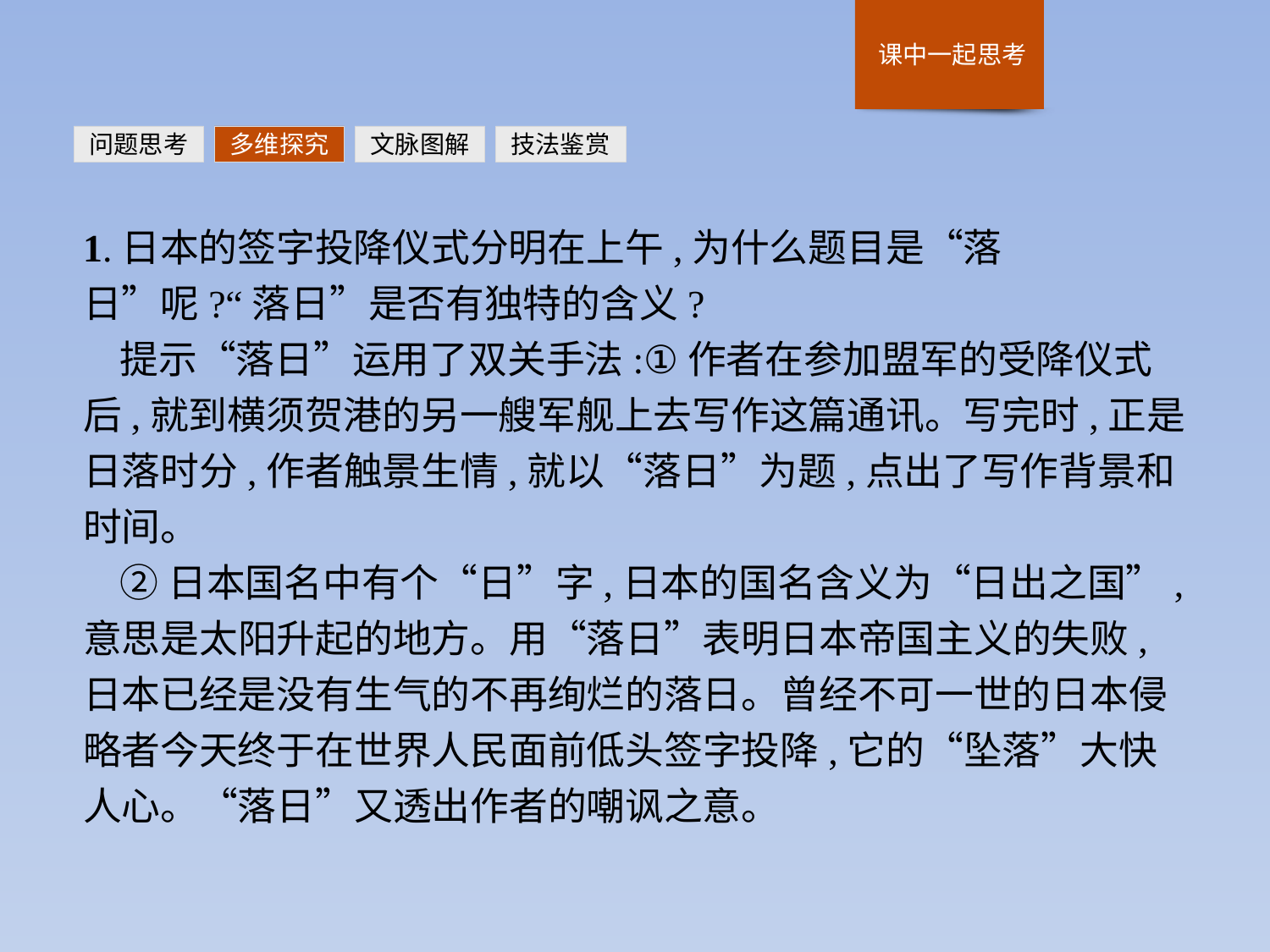

问题思考
多维探究
文脉图解
技法鉴赏
1.日本的签字投降仪式分明在上午,为什么题目是“落日”呢?“落日”是否有独特的含义?
提示“落日”运用了双关手法:①作者在参加盟军的受降仪式后,就到横须贺港的另一艘军舰上去写作这篇通讯。写完时,正是日落时分,作者触景生情,就以“落日”为题,点出了写作背景和时间。
②日本国名中有个“日”字,日本的国名含义为“日出之国”,意思是太阳升起的地方。用“落日”表明日本帝国主义的失败,日本已经是没有生气的不再绚烂的落日。曾经不可一世的日本侵略者今天终于在世界人民面前低头签字投降,它的“坠落”大快人心。“落日”又透出作者的嘲讽之意。